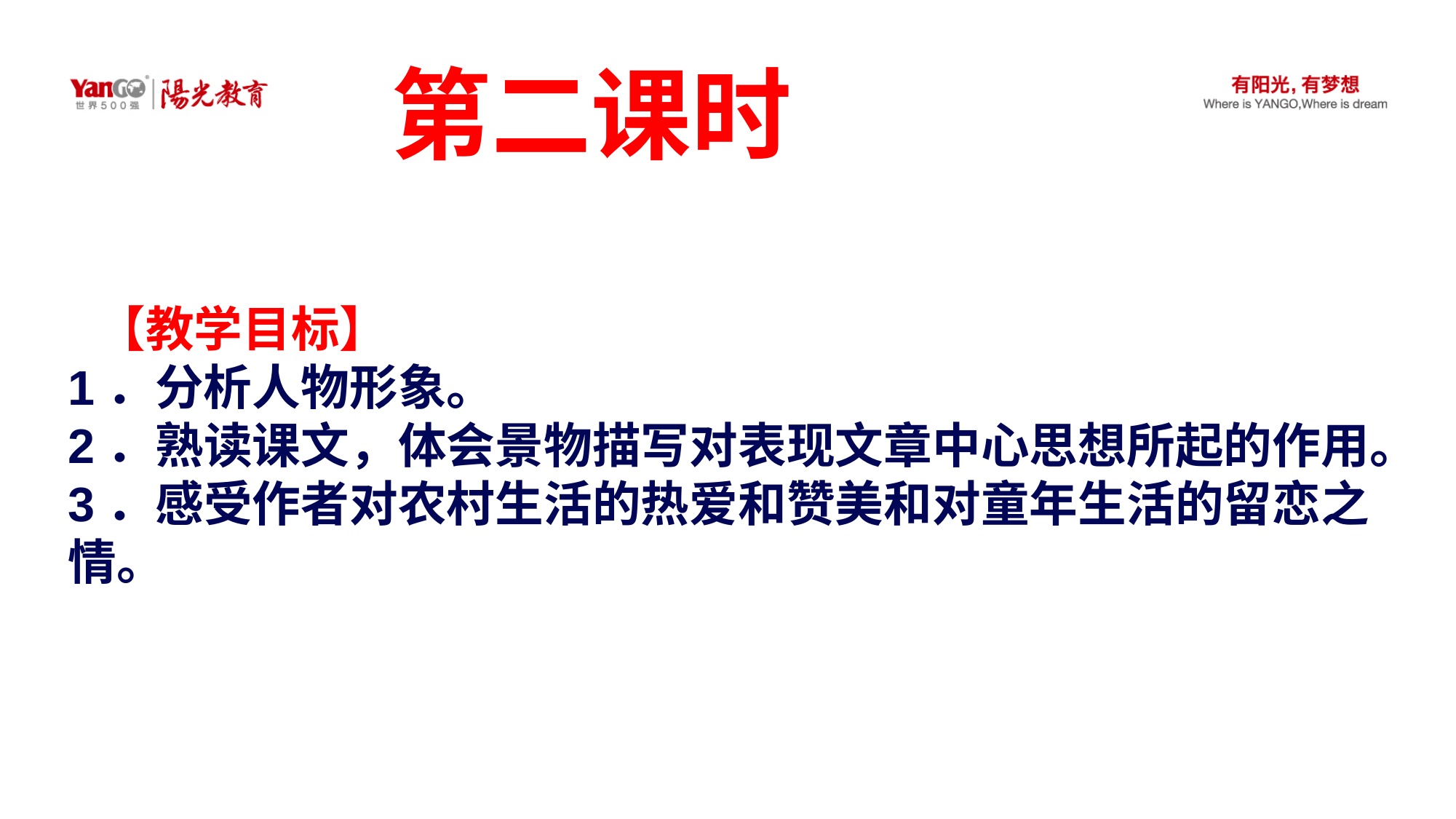

第二课时
  【教学目标】
1．分析人物形象。
2．熟读课文，体会景物描写对表现文章中心思想所起的作用。
3．感受作者对农村生活的热爱和赞美和对童年生活的留恋之情。